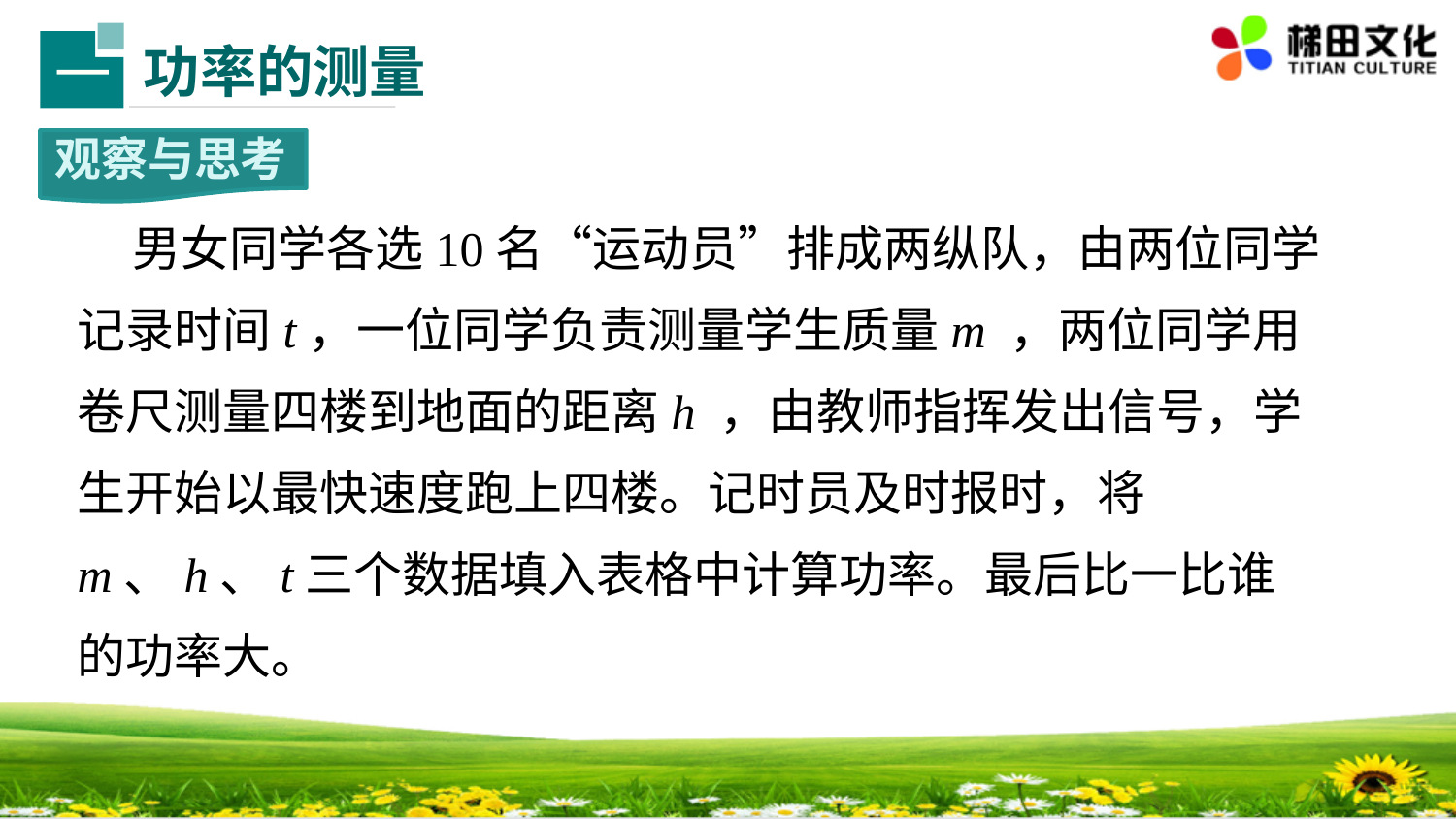

功率的测量
一

观察与思考

    男女同学各选10名“运动员”排成两纵队，由两位同学记录时间t，一位同学负责测量学生质量m ，两位同学用卷尺测量四楼到地面的距离h ，由教师指挥发出信号，学生开始以最快速度跑上四楼。记时员及时报时，将m、h、t三个数据填入表格中计算功率。最后比一比谁的功率大。